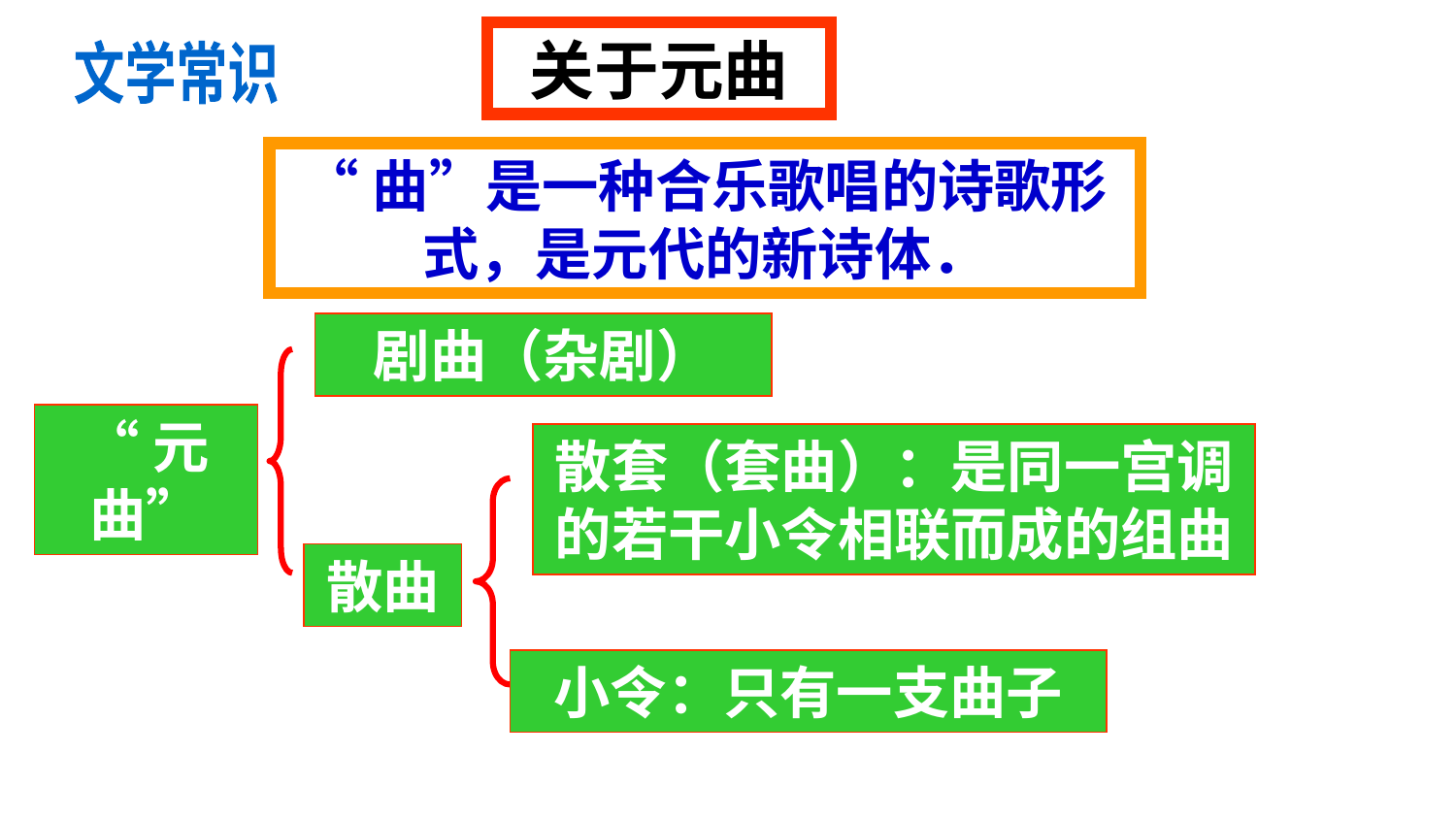

关于元曲
文学常识
“曲”是一种合乐歌唱的诗歌形式，是元代的新诗体．
剧曲（杂剧）

“元曲”
散套（套曲）：是同一宫调的若干小令相联而成的组曲

散曲
小令：只有一支曲子